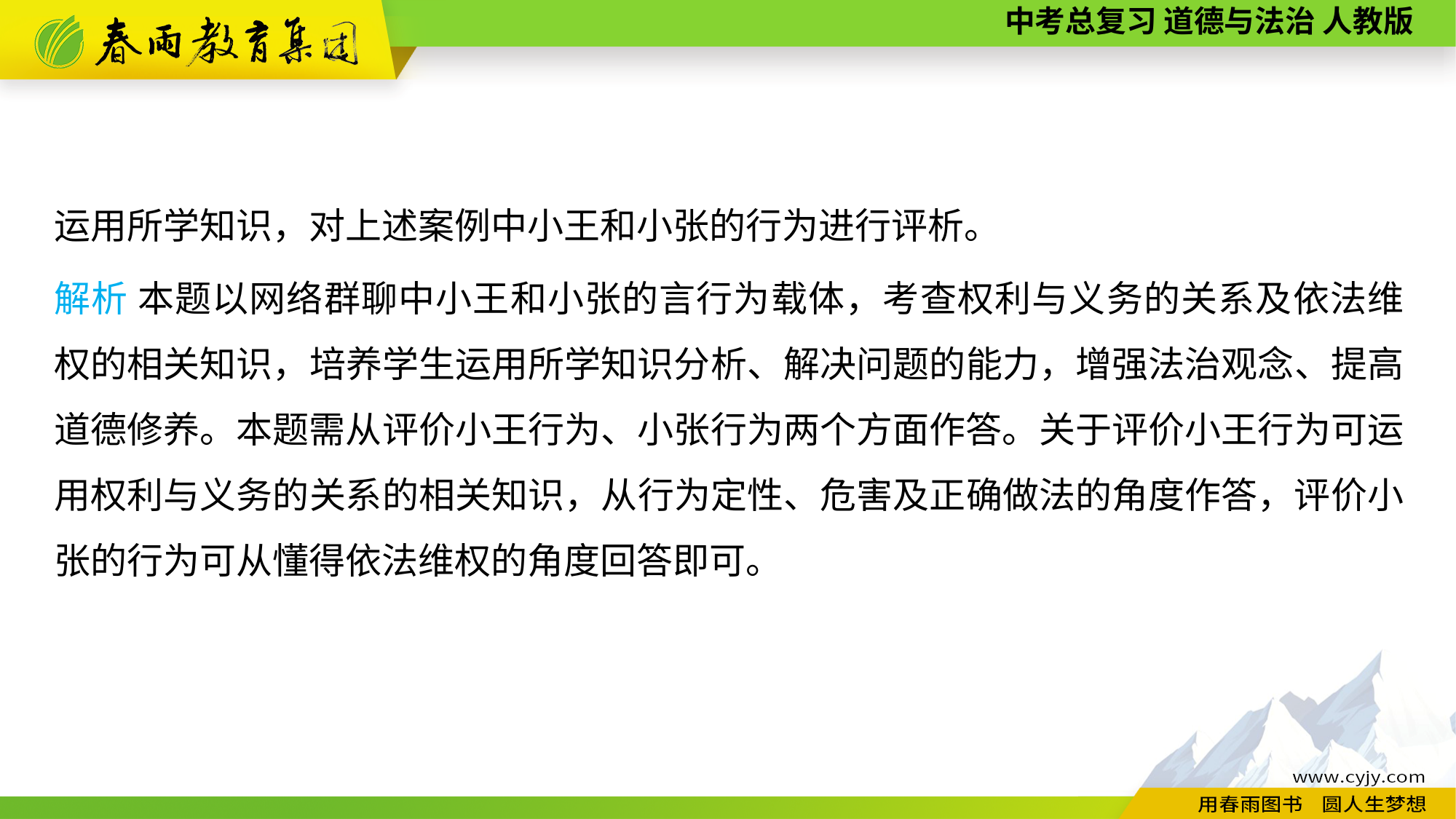

运用所学知识，对上述案例中小王和小张的行为进行评析。
解析 本题以网络群聊中小王和小张的言行为载体，考查权利与义务的关系及依法维权的相关知识，培养学生运用所学知识分析、解决问题的能力，增强法治观念、提高道德修养。本题需从评价小王行为、小张行为两个方面作答。关于评价小王行为可运用权利与义务的关系的相关知识，从行为定性、危害及正确做法的角度作答，评价小张的行为可从懂得依法维权的角度回答即可。